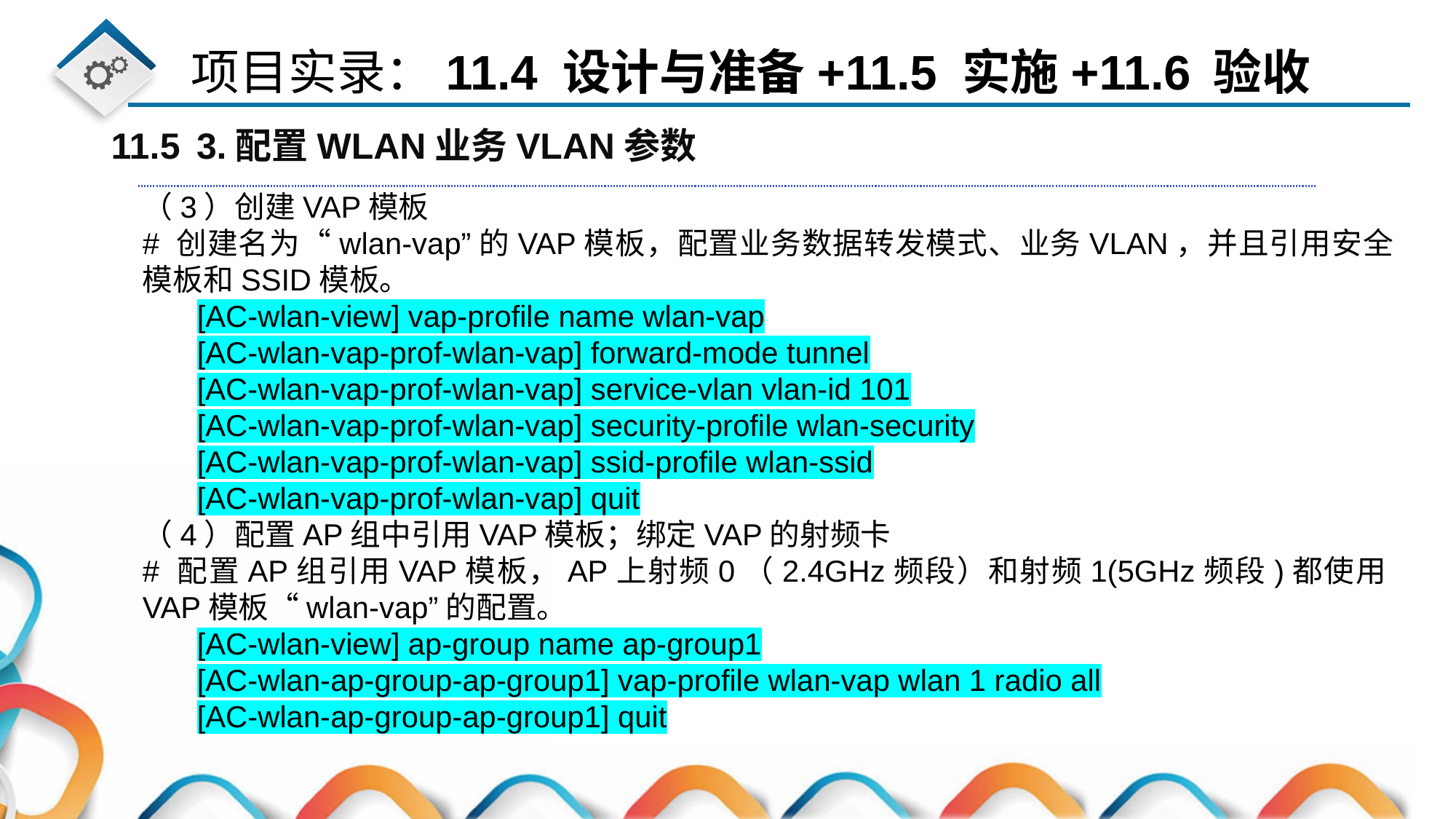

11.5  3.配置WLAN业务VLAN参数
（3）创建VAP模板
# 创建名为“wlan-vap”的VAP模板，配置业务数据转发模式、业务VLAN，并且引用安全模板和SSID模板。
[AC-wlan-view] vap-profile name wlan-vap
[AC-wlan-vap-prof-wlan-vap] forward-mode tunnel
[AC-wlan-vap-prof-wlan-vap] service-vlan vlan-id 101
[AC-wlan-vap-prof-wlan-vap] security-profile wlan-security
[AC-wlan-vap-prof-wlan-vap] ssid-profile wlan-ssid
[AC-wlan-vap-prof-wlan-vap] quit
（4）配置AP组中引用VAP模板；绑定VAP的射频卡
# 配置AP组引用VAP模板，AP上射频0（2.4GHz频段）和射频1(5GHz频段)都使用VAP模板“wlan-vap”的配置。
[AC-wlan-view] ap-group name ap-group1
[AC-wlan-ap-group-ap-group1] vap-profile wlan-vap wlan 1 radio all
[AC-wlan-ap-group-ap-group1] quit